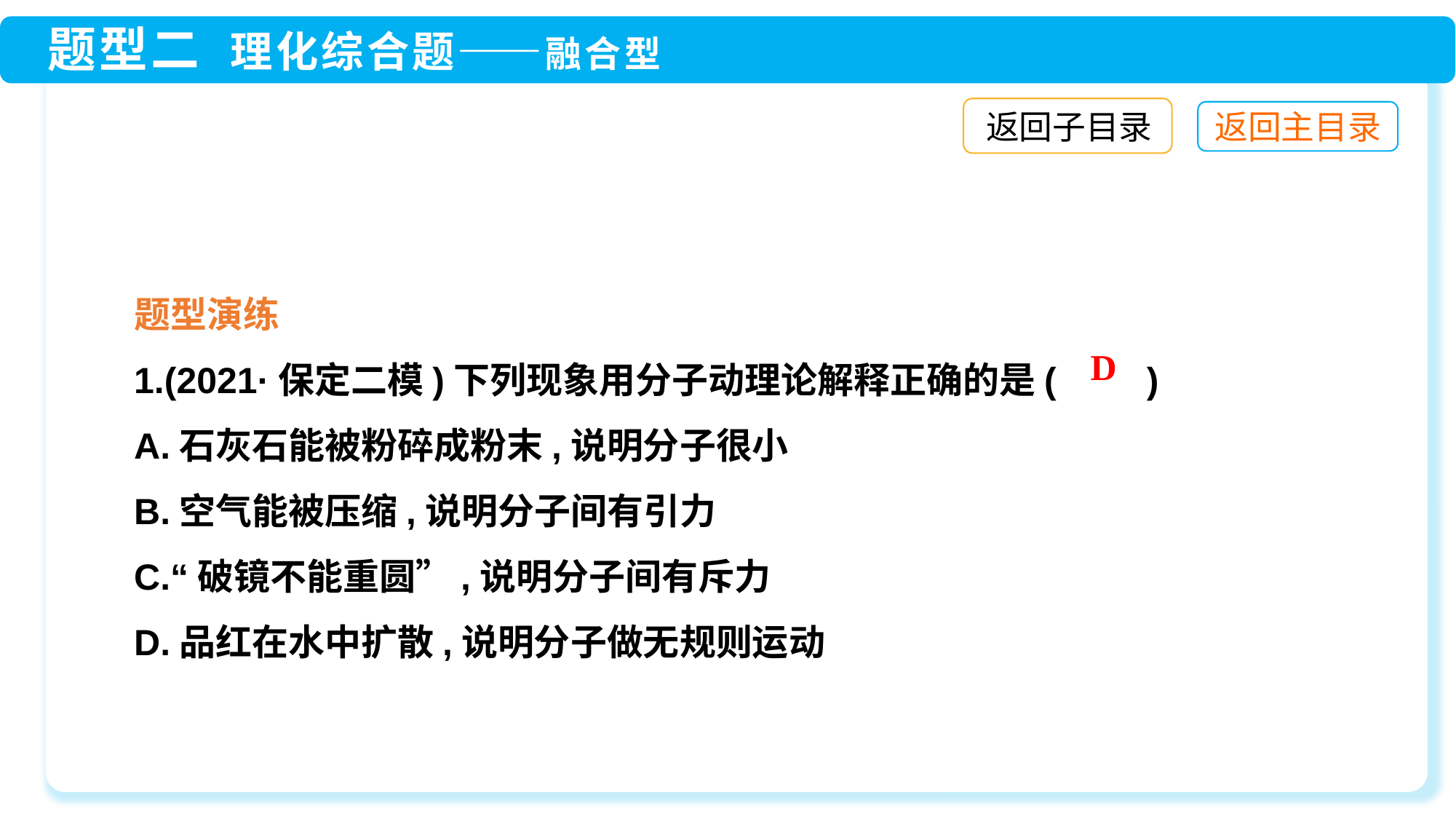

返回子目录
题型演练
1.(2021·保定二模)下列现象用分子动理论解释正确的是(　　)
A.石灰石能被粉碎成粉末,说明分子很小
B.空气能被压缩,说明分子间有引力
C.“破镜不能重圆”,说明分子间有斥力
D.品红在水中扩散,说明分子做无规则运动
D